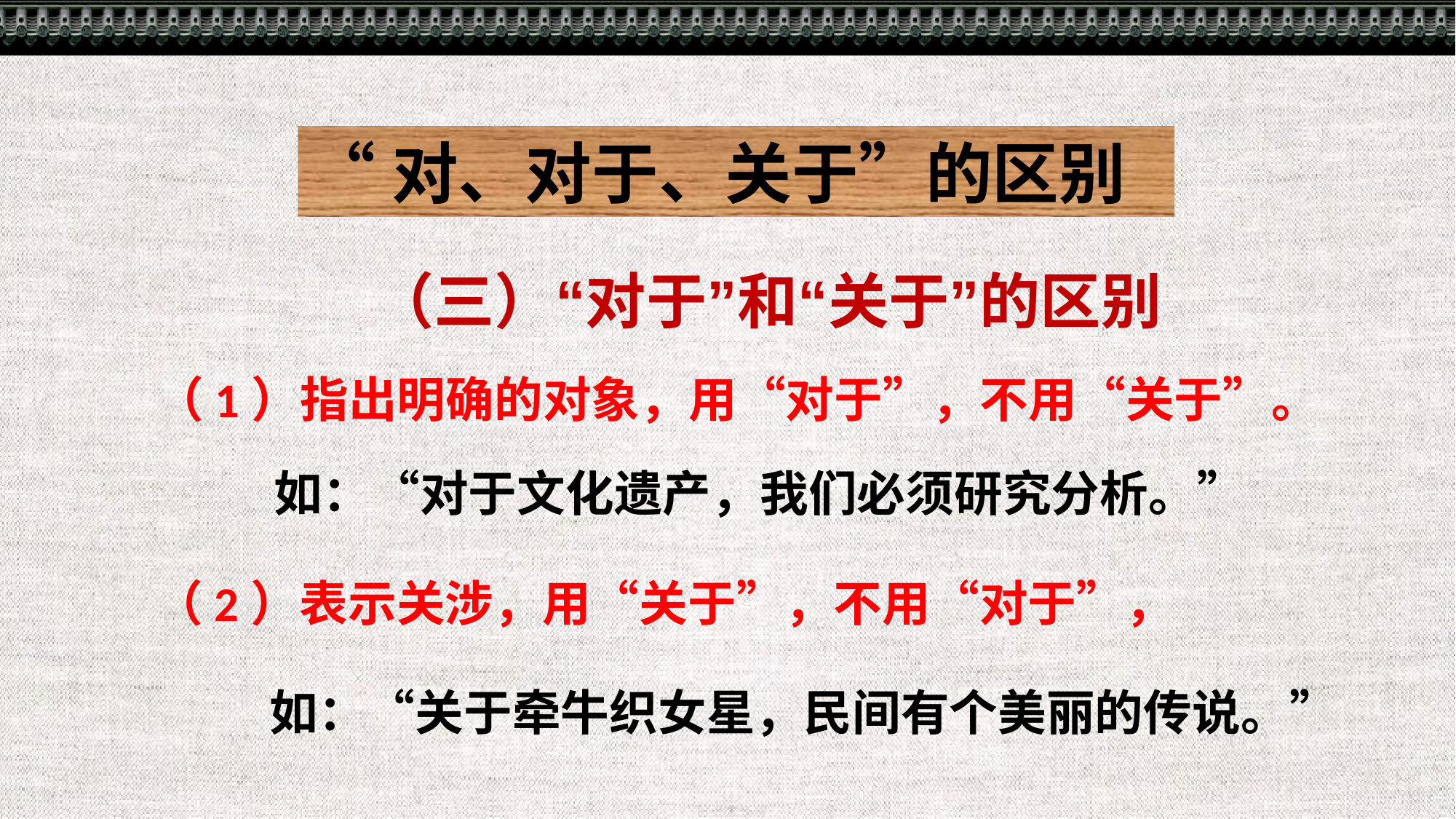

“对、对于、关于”的区别
（三）“对于”和“关于”的区别
（1）指出明确的对象，用“对于”，不用“关于”。
如：“对于文化遗产，我们必须研究分析。”
（2）表示关涉，用“关于”，不用“对于”，
如：“关于牵牛织女星，民间有个美丽的传说。”